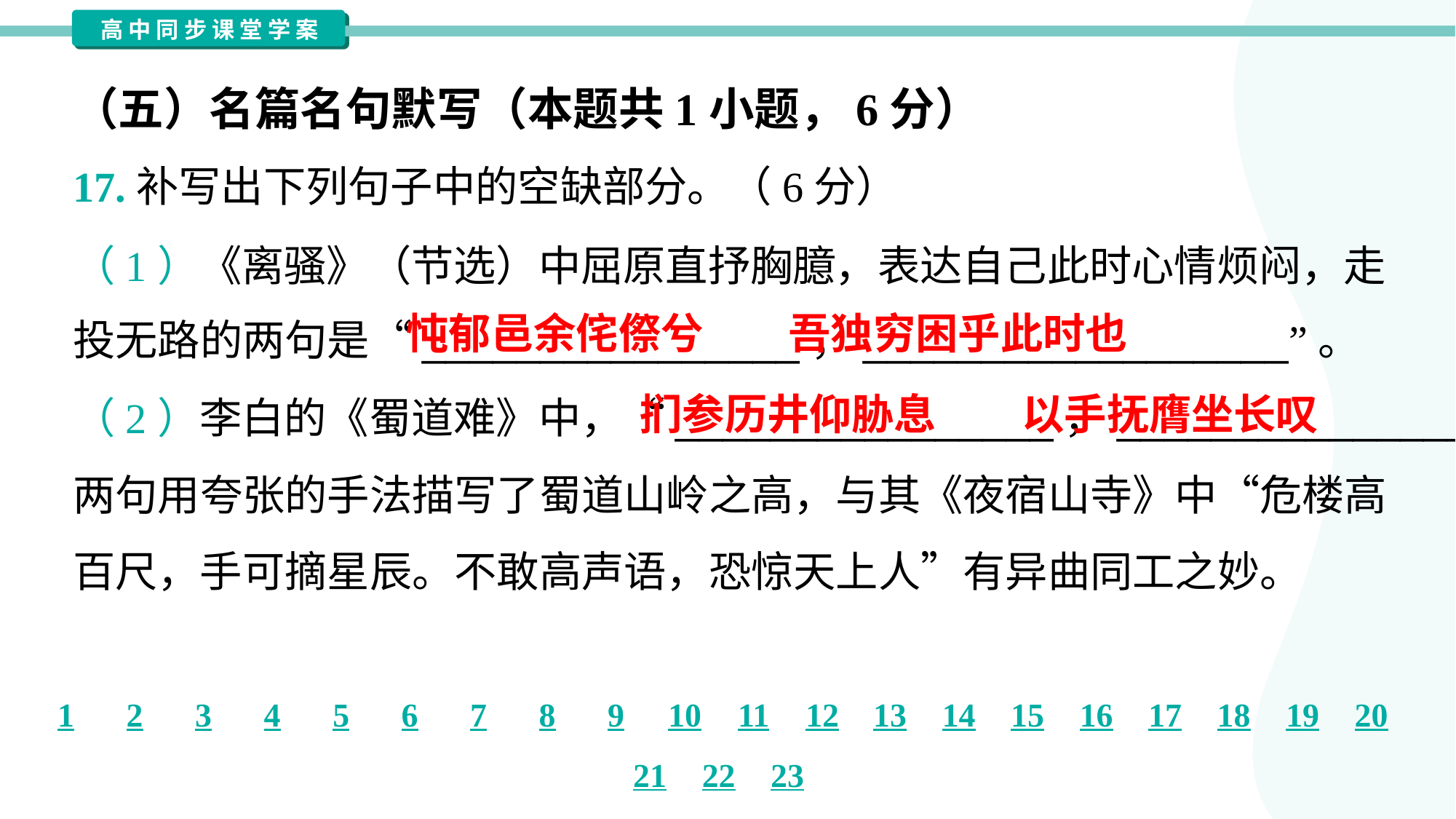

（五）名篇名句默写（本题共1小题，6分）
17.补写出下列句子中的空缺部分。（6分）
（1）《离骚》（节选）中屈原直抒胸臆，表达自己此时心情烦闷，走
投无路的两句是“________________，__________________”。
忳郁邑余侘傺兮
吾独穷困乎此时也
扪参历井仰胁息
以手抚膺坐长叹
（2）李白的《蜀道难》中，“________________，________________”
两句用夸张的手法描写了蜀道山岭之高，与其《夜宿山寺》中“危楼高
百尺，手可摘星辰。不敢高声语，恐惊天上人”有异曲同工之妙。